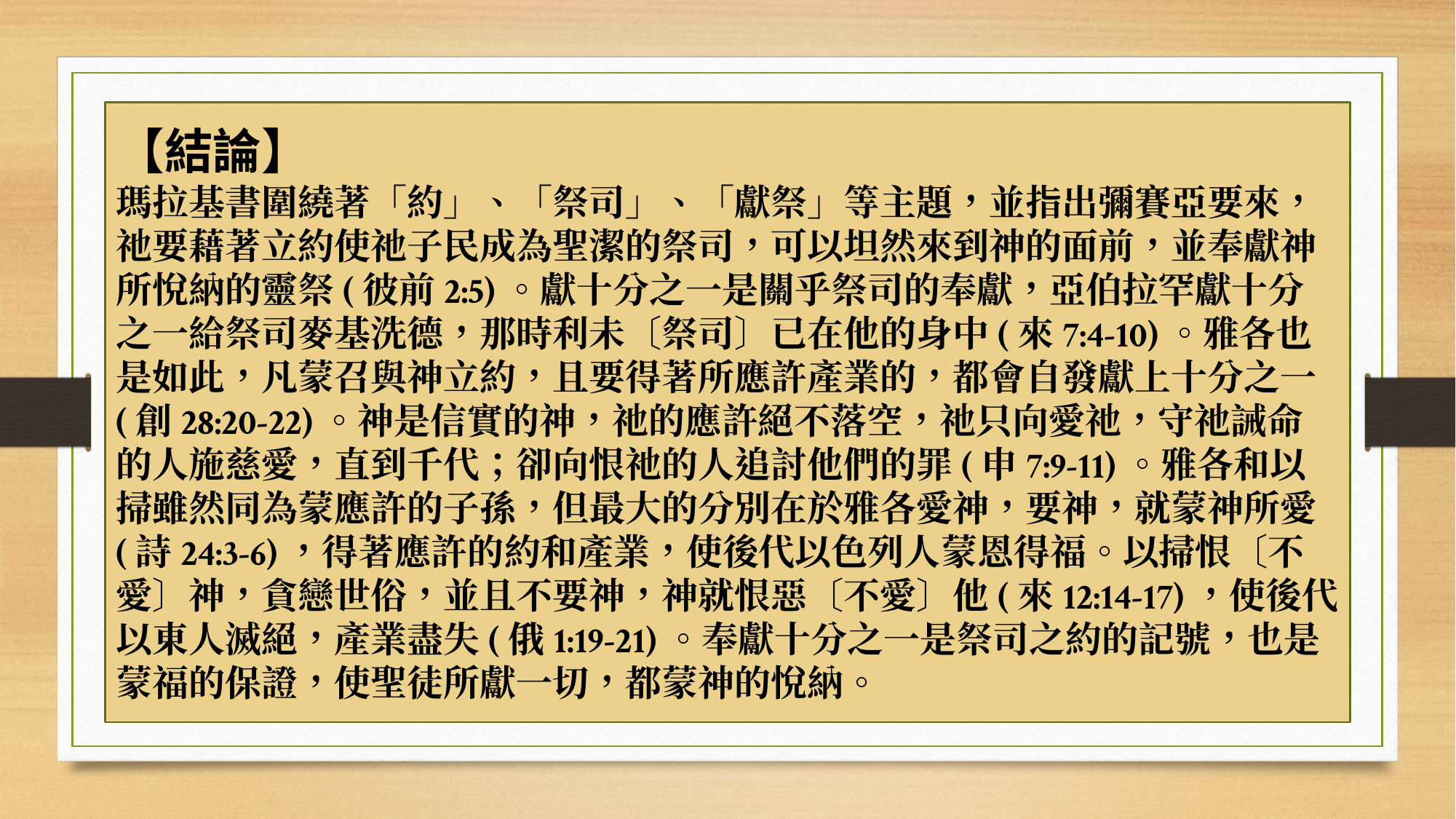

【結論】
瑪拉基書圍繞著「約」、「祭司」、「獻祭」等主題，並指出彌賽亞要來，祂要藉著立約使祂子民成為聖潔的祭司，可以坦然來到神的面前，並奉獻神所悅納的靈祭(彼前2:5)。獻十分之一是關乎祭司的奉獻，亞伯拉罕獻十分之一給祭司麥基洗德，那時利未〔祭司〕已在他的身中(來7:4-10)。雅各也是如此，凡蒙召與神立約，且要得著所應許產業的，都會自發獻上十分之一(創28:20-22)。神是信實的神，祂的應許絕不落空，祂只向愛祂，守祂誡命的人施慈愛，直到千代；卻向恨祂的人追討他們的罪(申7:9-11)。雅各和以掃雖然同為蒙應許的子孫，但最大的分別在於雅各愛神，要神，就蒙神所愛(詩24:3-6)，得著應許的約和產業，使後代以色列人蒙恩得福。以掃恨〔不愛〕神，貪戀世俗，並且不要神，神就恨惡〔不愛〕他(來12:14-17)，使後代以東人滅絕，產業盡失(俄1:19-21)。奉獻十分之一是祭司之約的記號，也是蒙福的保證，使聖徒所獻一切，都蒙神的悅納。
#